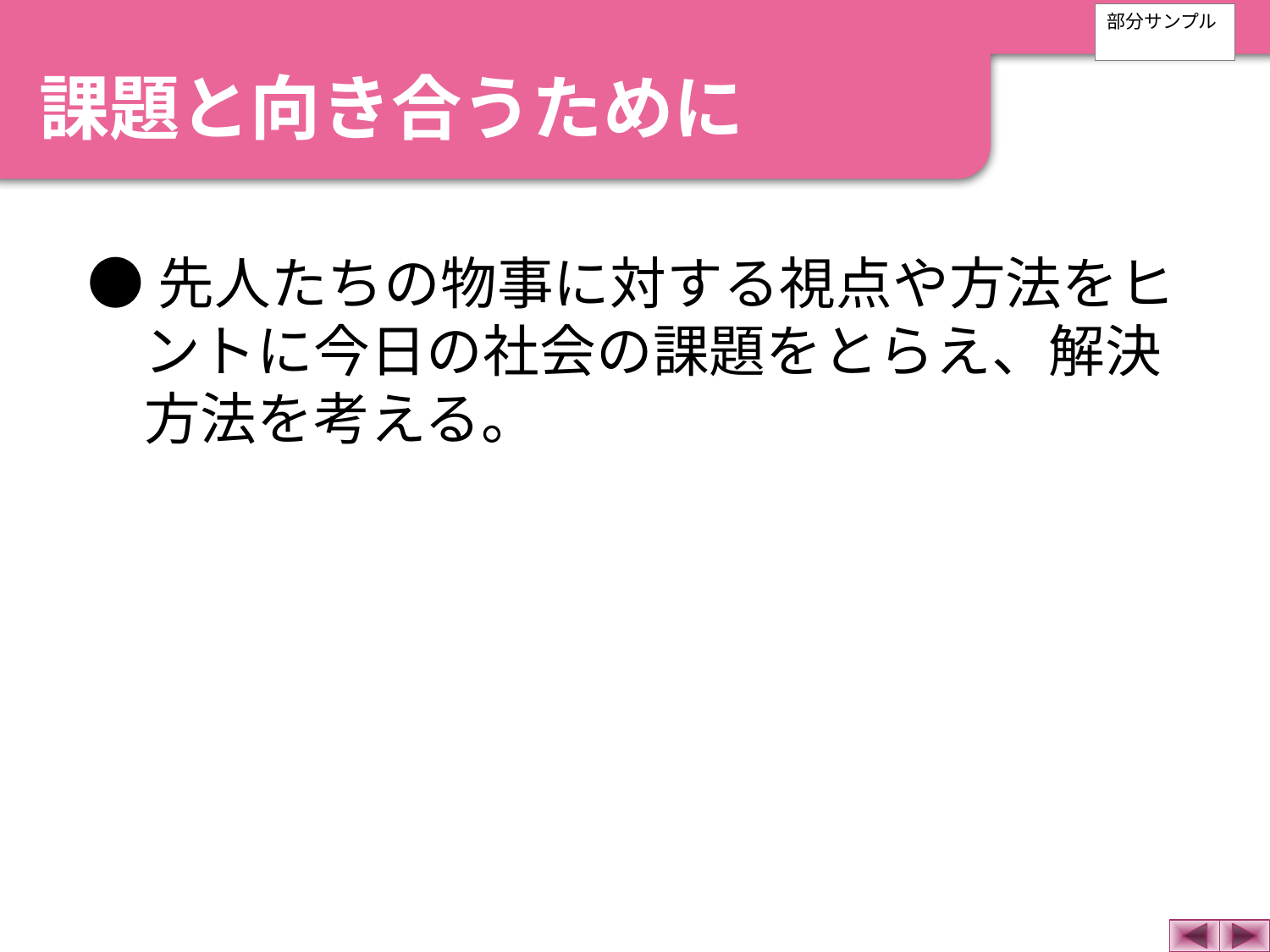

部分サンプル
課題と向き合うために
●先人たちの物事に対する視点や方法をヒントに今日の社会の課題をとらえ、解決方法を考える。